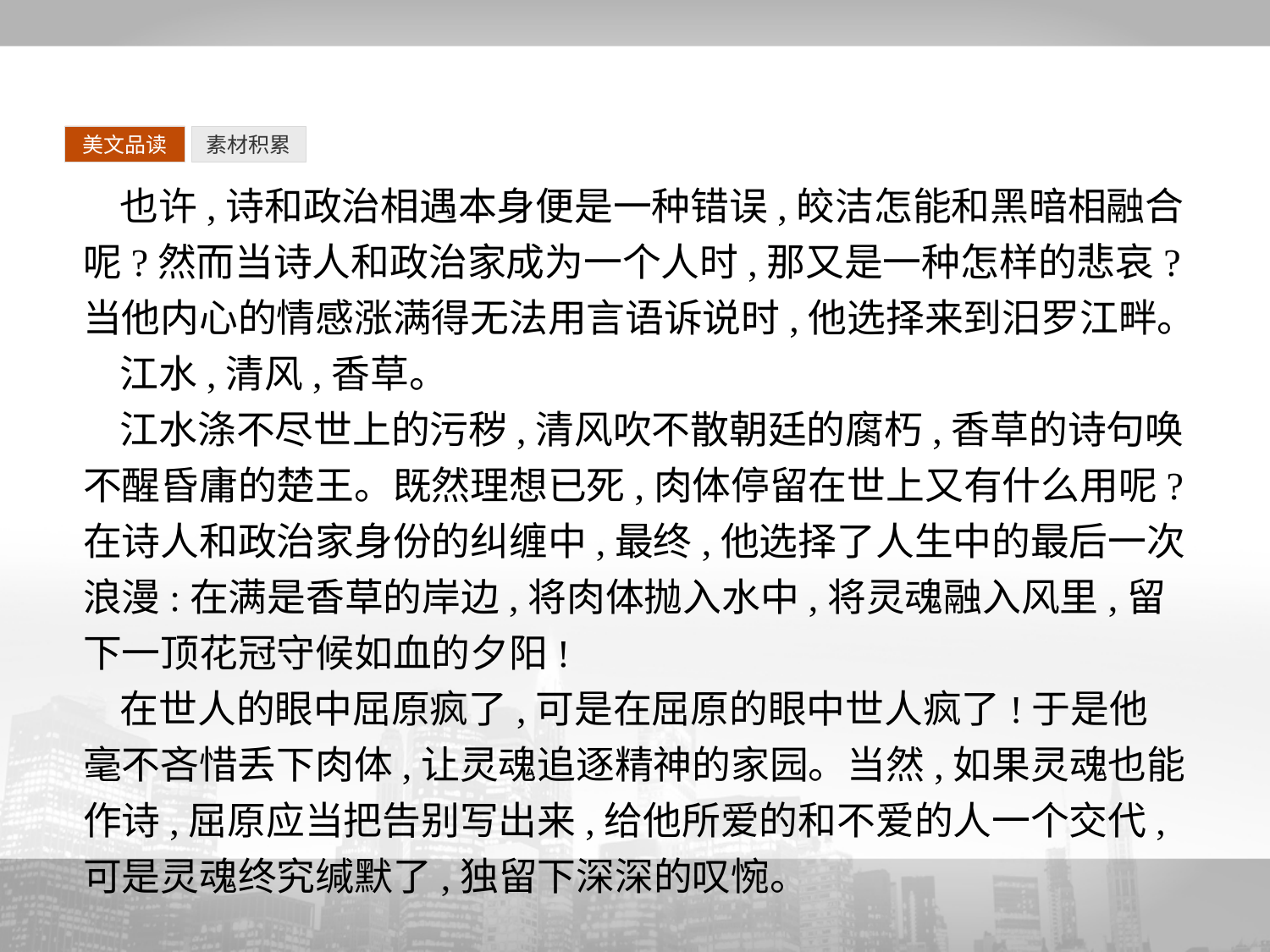

美文品读
素材积累
也许,诗和政治相遇本身便是一种错误,皎洁怎能和黑暗相融合呢?然而当诗人和政治家成为一个人时,那又是一种怎样的悲哀?当他内心的情感涨满得无法用言语诉说时,他选择来到汨罗江畔。
江水,清风,香草。
江水涤不尽世上的污秽,清风吹不散朝廷的腐朽,香草的诗句唤不醒昏庸的楚王。既然理想已死,肉体停留在世上又有什么用呢?在诗人和政治家身份的纠缠中,最终,他选择了人生中的最后一次浪漫:在满是香草的岸边,将肉体抛入水中,将灵魂融入风里,留下一顶花冠守候如血的夕阳!
在世人的眼中屈原疯了,可是在屈原的眼中世人疯了!于是他毫不吝惜丢下肉体,让灵魂追逐精神的家园。当然,如果灵魂也能作诗,屈原应当把告别写出来,给他所爱的和不爱的人一个交代,可是灵魂终究缄默了,独留下深深的叹惋。